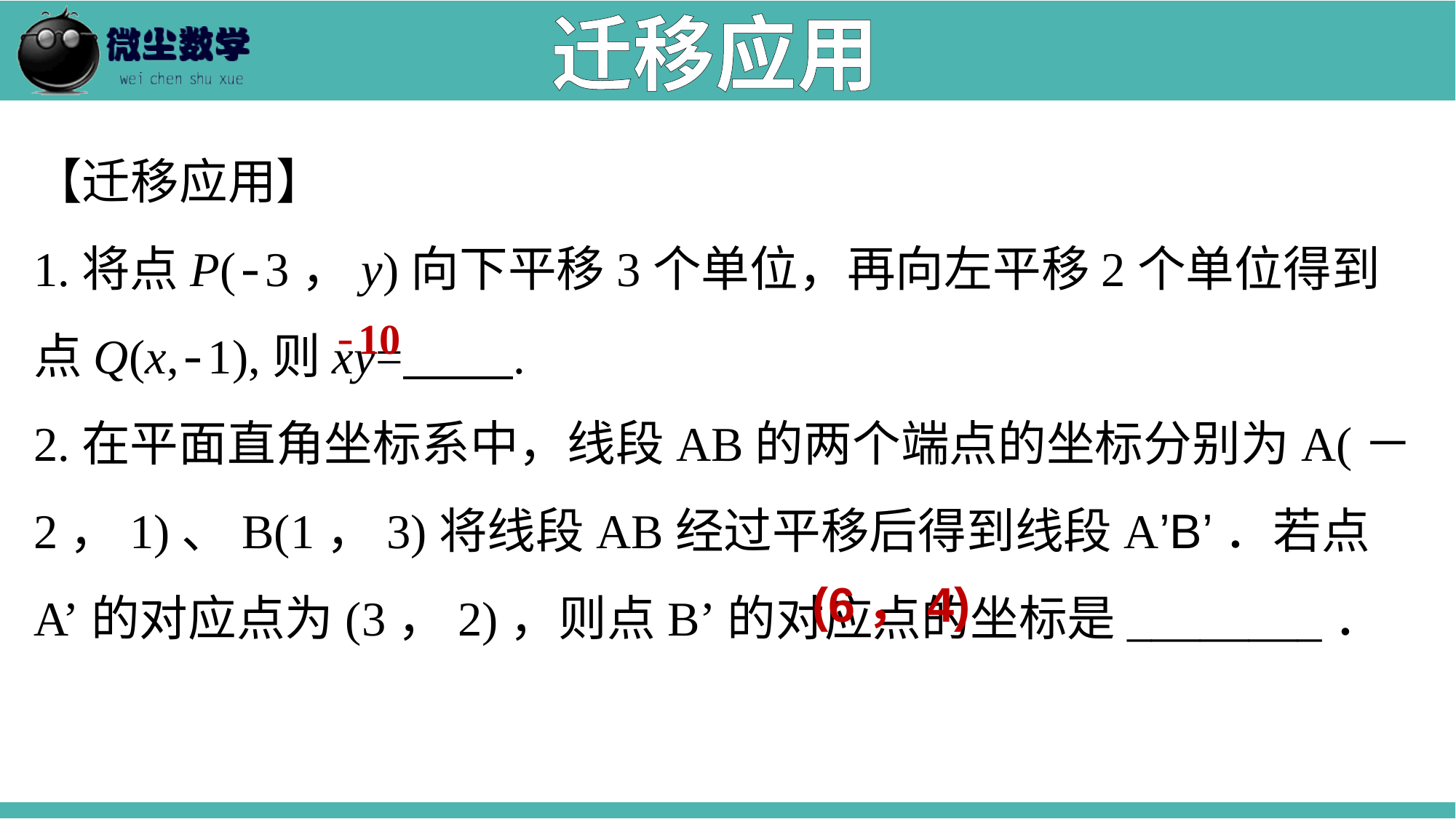

迁移应用
【迁移应用】
1.将点P(-3，y)向下平移3个单位，再向左平移2个单位得到点Q(x,-1),则xy=         .
2.在平面直角坐标系中，线段AB的两个端点的坐标分别为A(－2，1)、B(1，3)将线段AB经过平移后得到线段A’B’．若点A’的对应点为(3，2)，则点B’的对应点的坐标是________．
-10
(6，4)